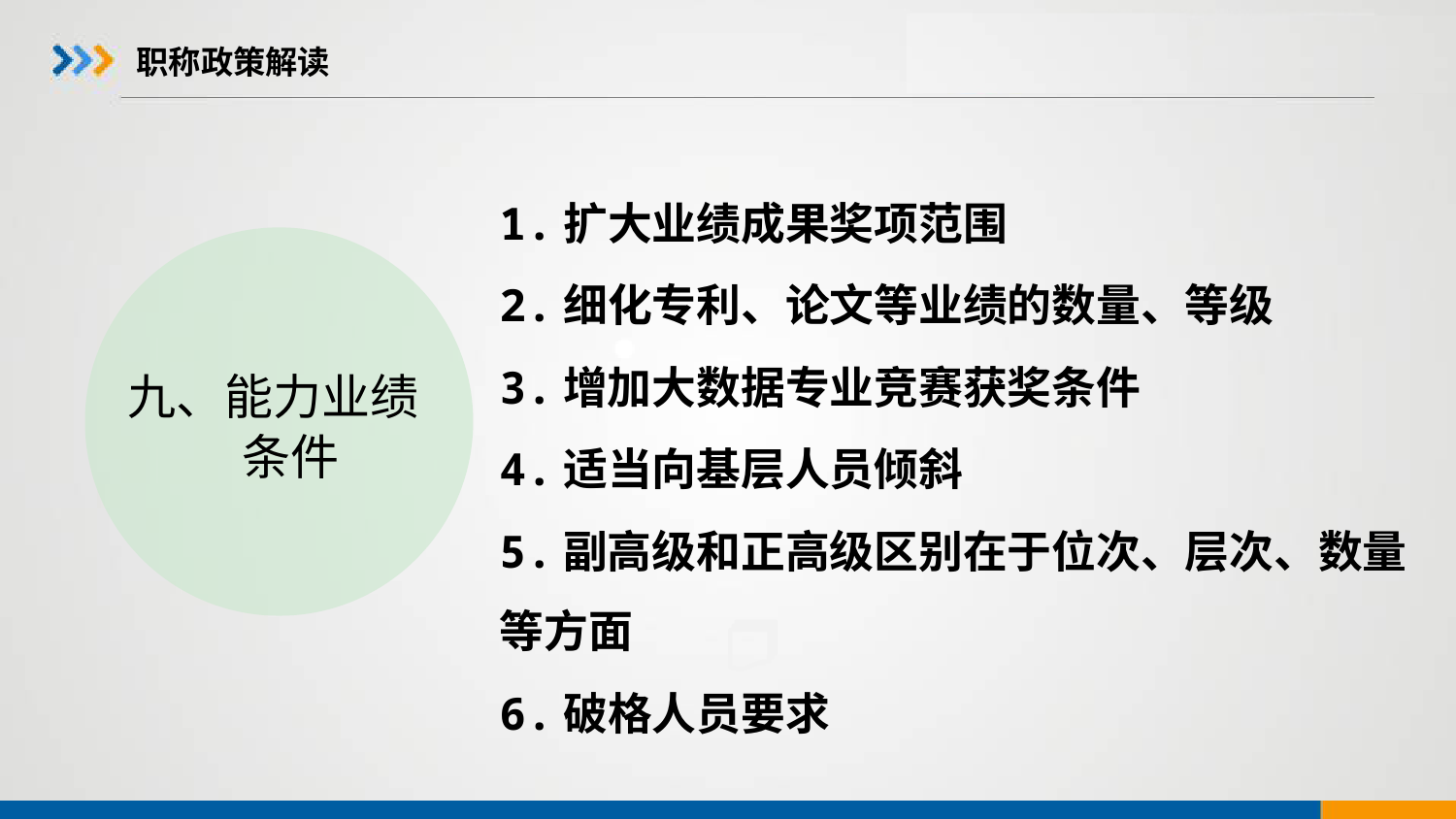

# 职称政策解读
1.扩大业绩成果奖项范围
2.细化专利、论文等业绩的数量、等级
3.增加大数据专业竞赛获奖条件
4.适当向基层人员倾斜
5.副高级和正高级区别在于位次、层次、数量等方面
6.破格人员要求

 九、能力业绩
    条件